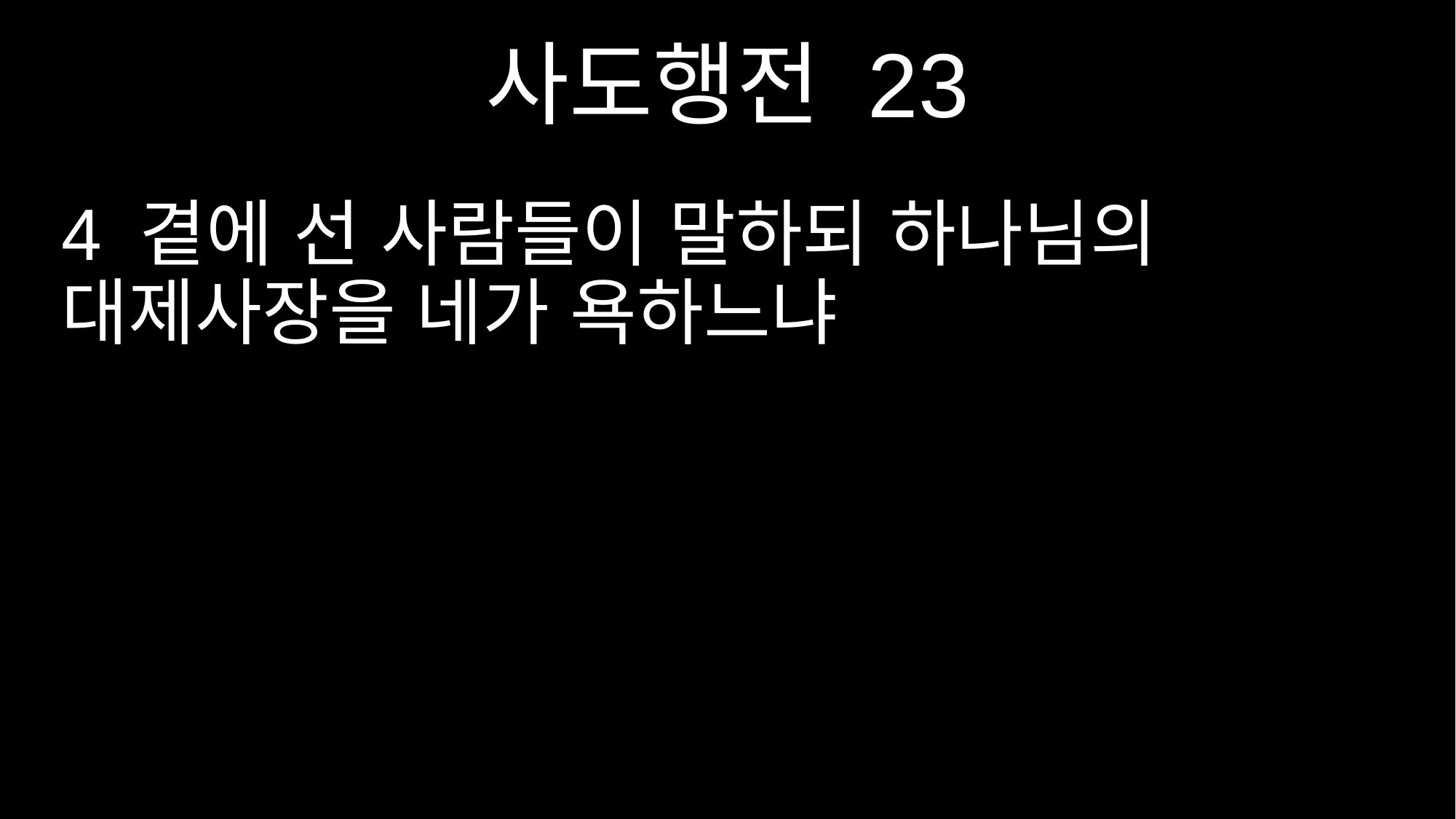

사도행전 23
4 곁에 선 사람들이 말하되 하나님의 대제사장을 네가 욕하느냐